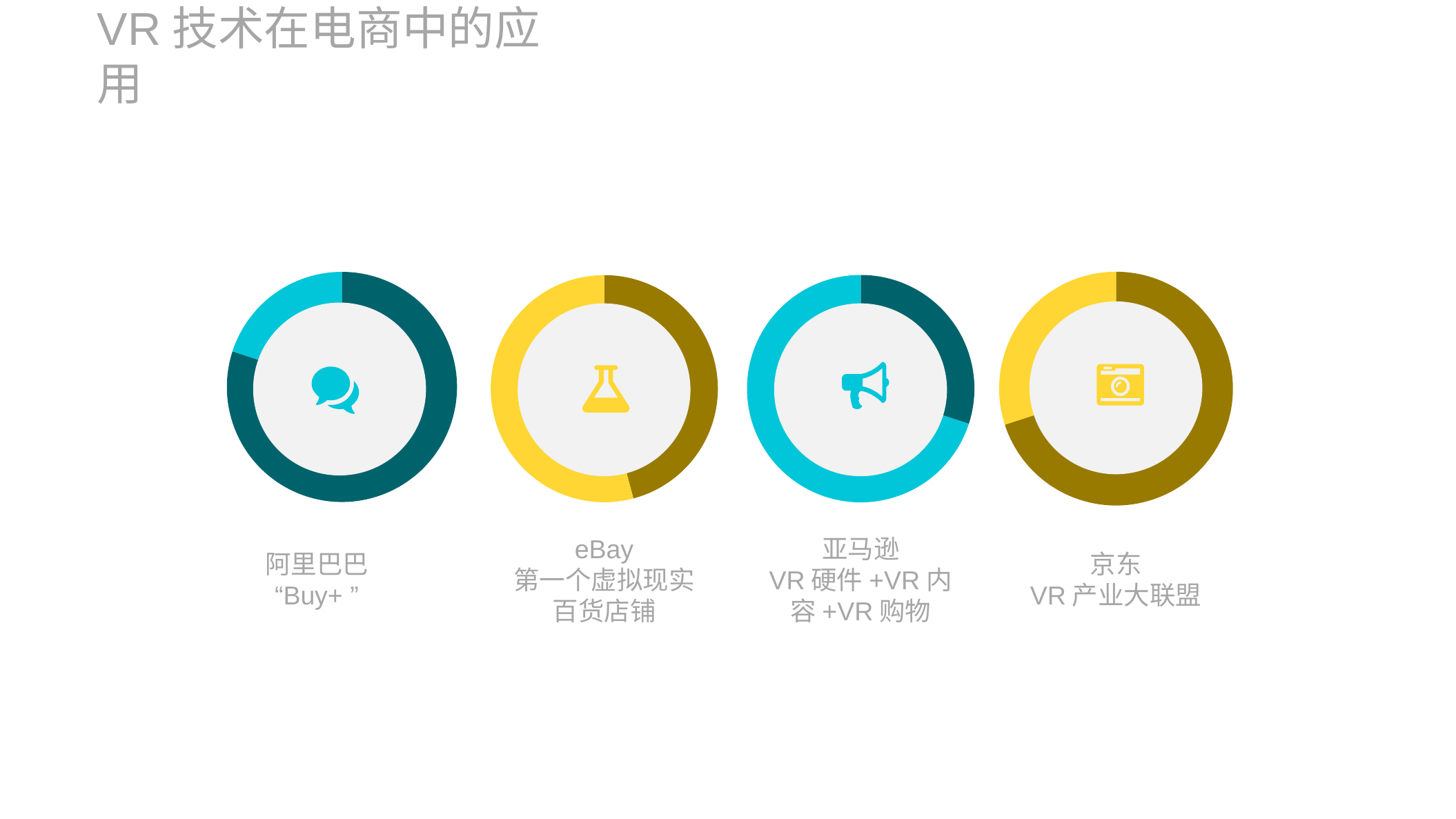

VR技术在电商中的应用

### Chart:

| Category |  |
|---|---|

### Chart:

| Category |  |
|---|---|

### Chart:

| Category |  |
|---|---|

### Chart:

| Category |  |
|---|---|

eBay
第一个虚拟现实百货店铺
亚马逊
VR硬件+VR内容+VR购物
京东
VR产业大联盟
阿里巴巴
“Buy+ ”